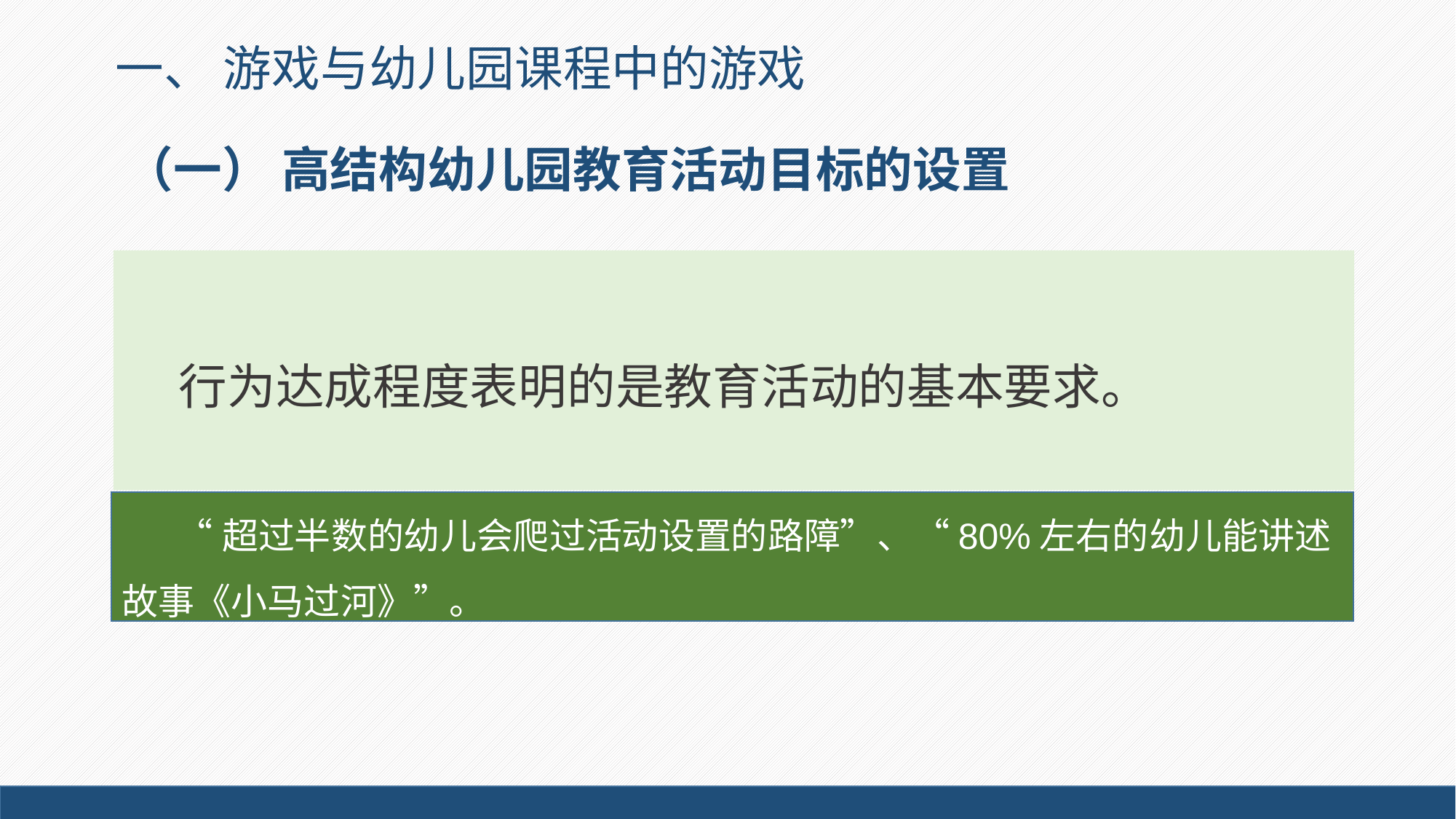

一、 游戏与幼儿园课程中的游戏
# （一） 高结构幼儿园教育活动目标的设置
行为达成程度表明的是教育活动的基本要求。
“超过半数的幼儿会爬过活动设置的路障”、“80%左右的幼儿能讲述故事《小马过河》”。